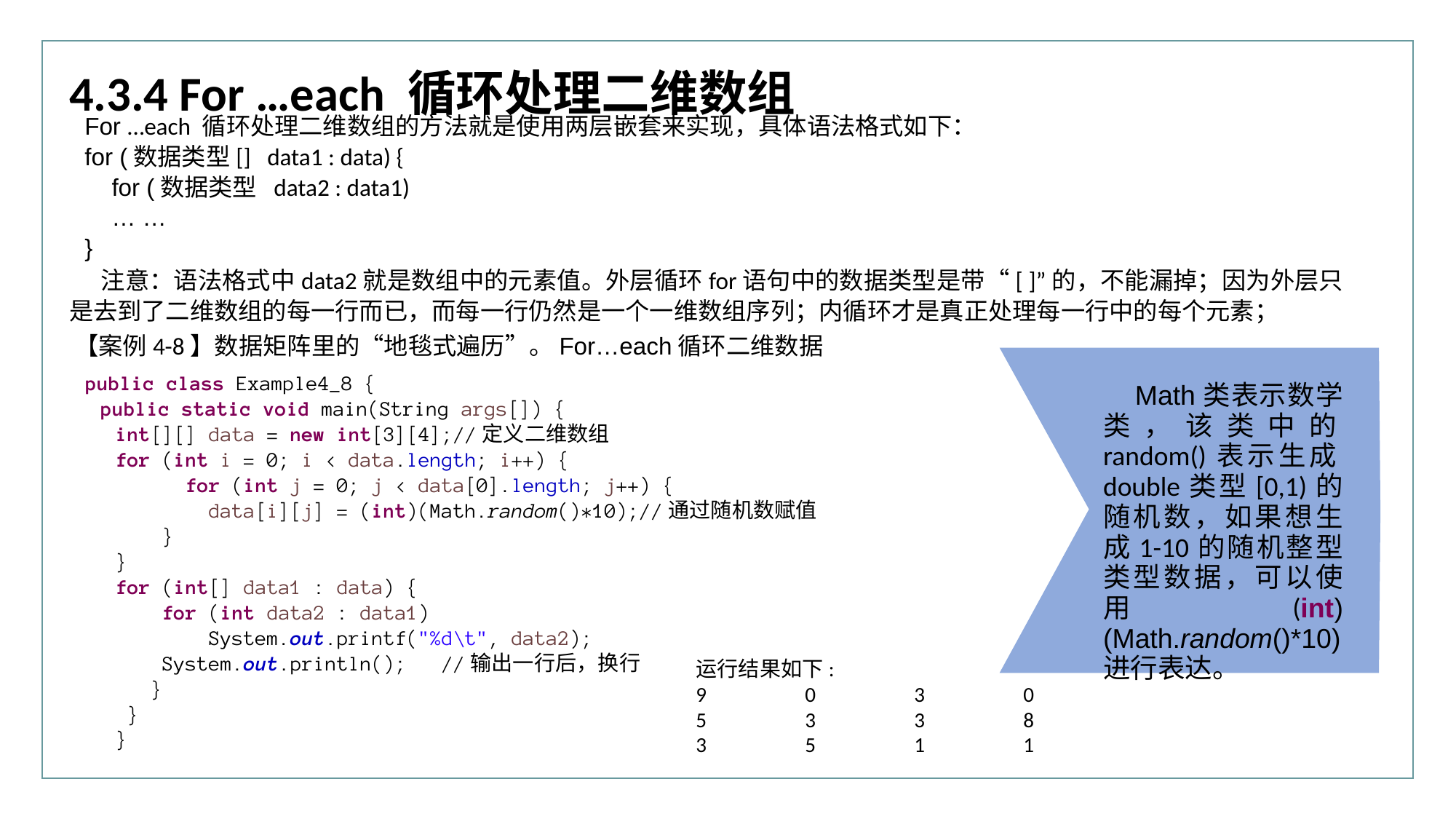

4.3.4 For …each 循环处理二维数组

For …each 循环处理二维数组的方法就是使用两层嵌套来实现，具体语法格式如下：
for (数据类型[]   data1 : data) {
    for (数据类型  data2 : data1)
    … …
}
注意：语法格式中data2就是数组中的元素值。外层循环for语句中的数据类型是带“[ ]”的，不能漏掉；因为外层只是去到了二维数组的每一行而已，而每一行仍然是一个一维数组序列；内循环才是真正处理每一行中的每个元素；
【案例4-8】数据矩阵里的“地毯式遍历”。For…each循环二维数据

public class Example4_8 {
public static void main(String args[]) {
int[][] data = new int[3][4];//定义二维数组
for (int i = 0; i < data.length; i++) {
      for (int j = 0; j < data[0].length; j++) {
        data[i][j] = (int)(Math.random()*10);//通过随机数赋值
    }
}
for (int[] data1 : data) {
    for (int data2 : data1)
        System.out.printf("%d\t", data2);
    System.out.println();   //输出一行后，换行
   }
 }
}
Math类表示数学类，该类中的random()表示生成double类型[0,1)的随机数，如果想生成1-10的随机整型类型数据，可以使用(int)(Math.random()*10)进行表达。
运行结果如下:
9	0	3	0
5	3	3	8
3	5	1	1